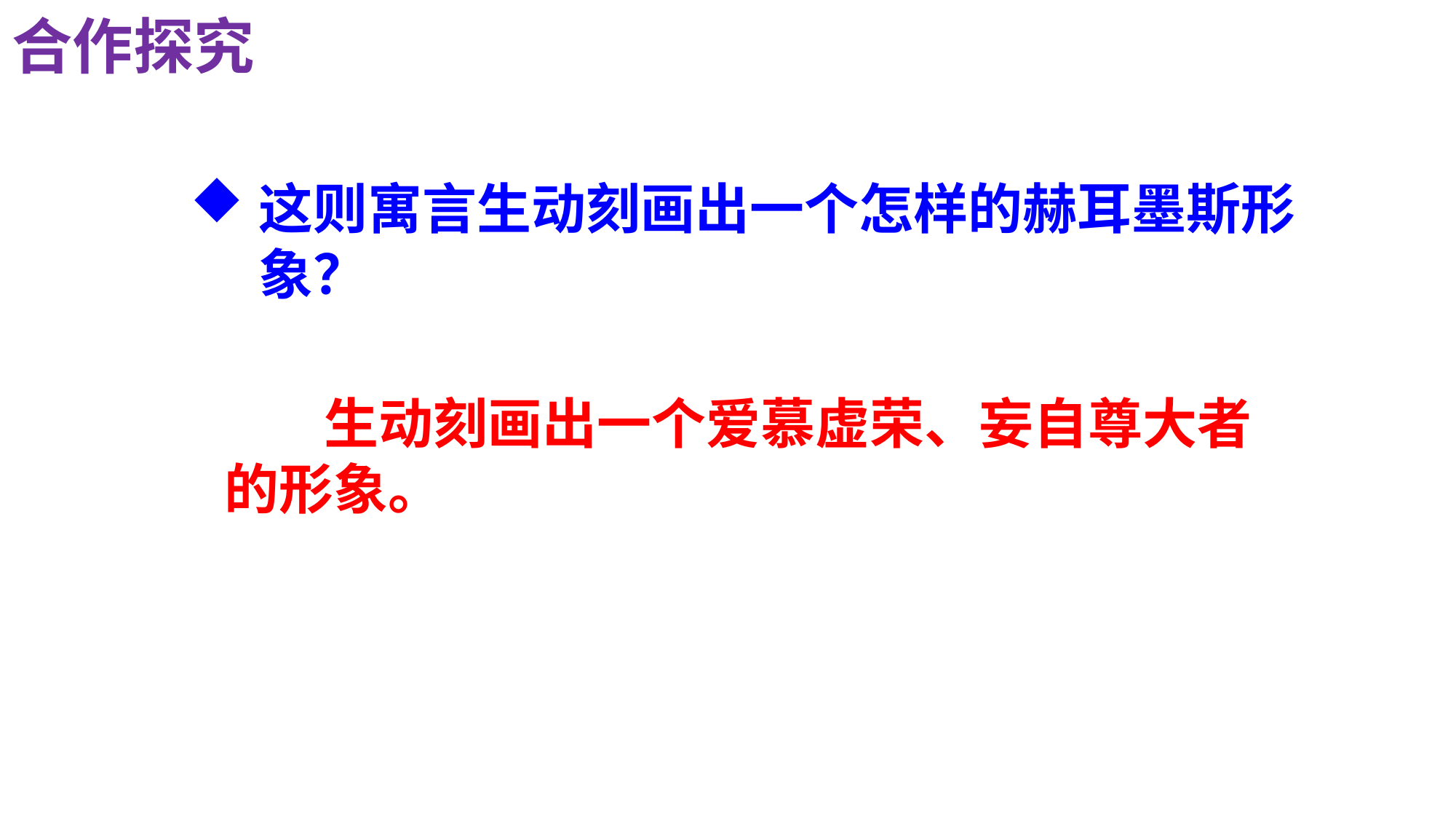

合作探究
这则寓言生动刻画出一个怎样的赫耳墨斯形象？
       生动刻画出一个爱慕虚荣、妄自尊大者的形象。